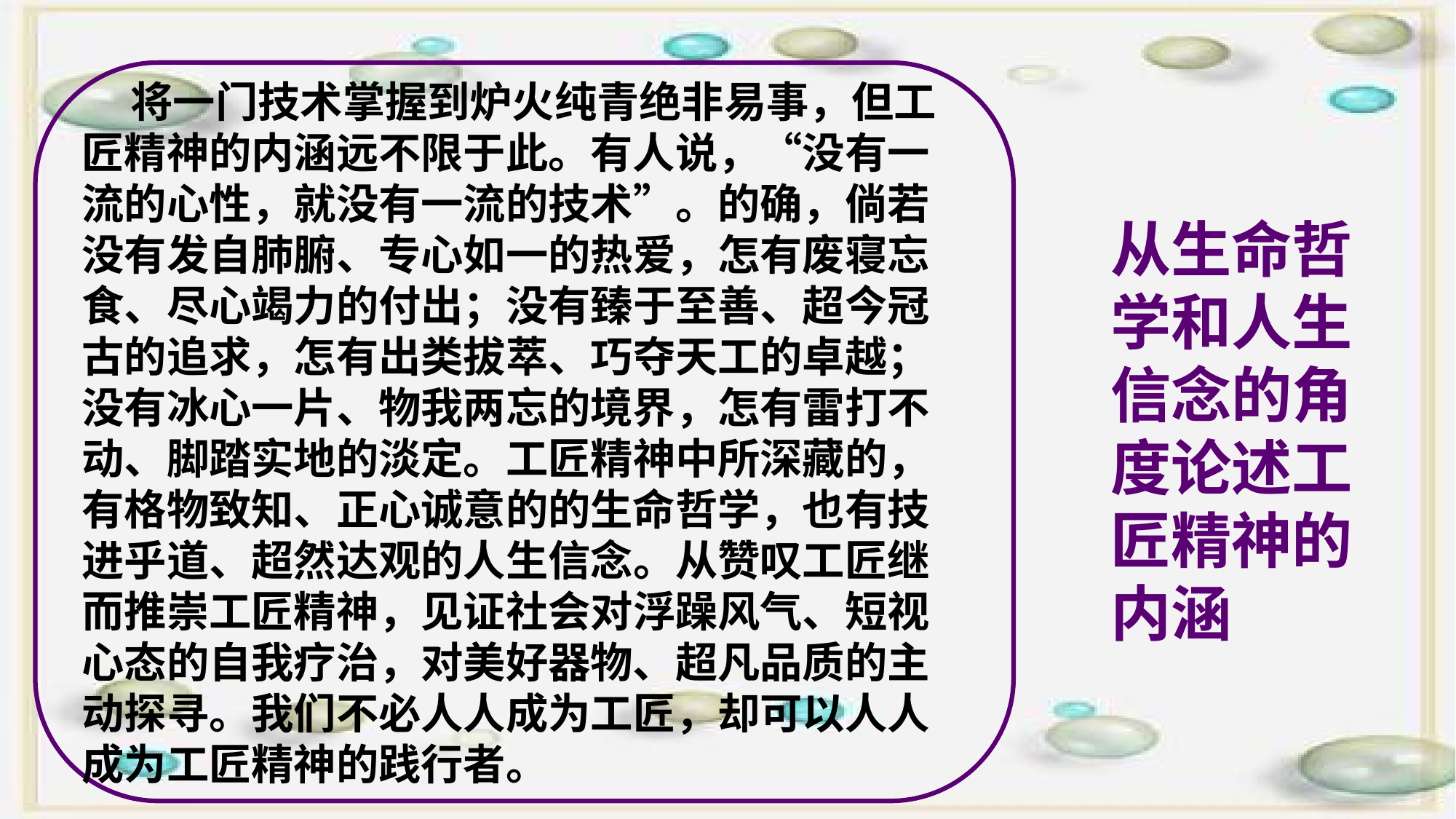

将一门技术掌握到炉火纯青绝非易事，但工匠精神的内涵远不限于此。有人说，“没有一流的心性，就没有一流的技术”。的确，倘若没有发自肺腑、专心如一的热爱，怎有废寝忘食、尽心竭力的付出；没有臻于至善、超今冠古的追求，怎有出类拔萃、巧夺天工的卓越；没有冰心一片、物我两忘的境界，怎有雷打不动、脚踏实地的淡定。工匠精神中所深藏的，有格物致知、正心诚意的的生命哲学，也有技进乎道、超然达观的人生信念。从赞叹工匠继而推崇工匠精神，见证社会对浮躁风气、短视心态的自我疗治，对美好器物、超凡品质的主动探寻。我们不必人人成为工匠，却可以人人成为工匠精神的践行者。
从生命哲学和人生信念的角度论述工匠精神的内涵